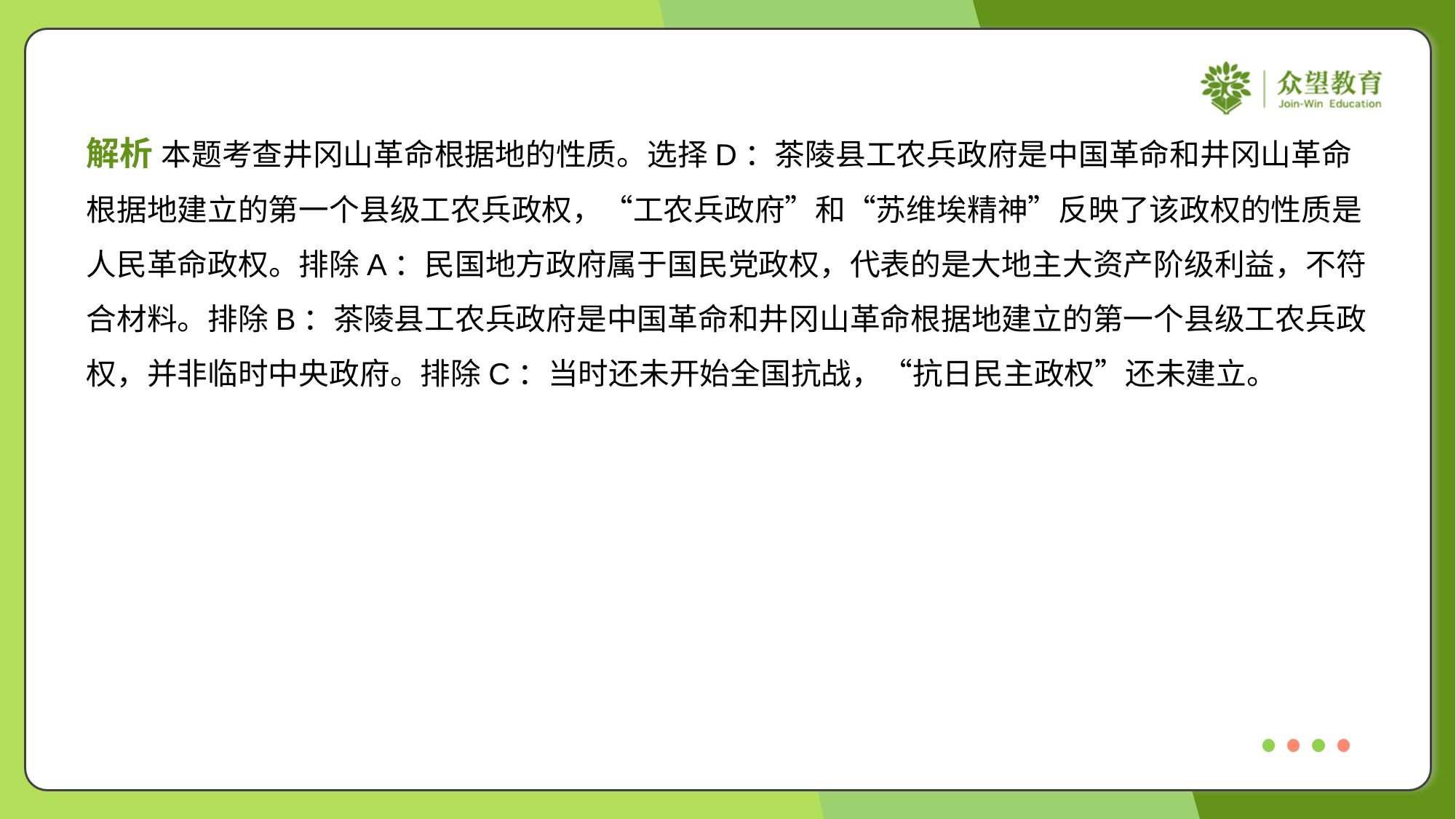

解析 本题考查井冈山革命根据地的性质。选择D：茶陵县工农兵政府是中国革命和井冈山革命
根据地建立的第一个县级工农兵政权，“工农兵政府”和“苏维埃精神”反映了该政权的性质是
人民革命政权。排除A：民国地方政府属于国民党政权，代表的是大地主大资产阶级利益，不符
合材料。排除B：茶陵县工农兵政府是中国革命和井冈山革命根据地建立的第一个县级工农兵政
权，并非临时中央政府。排除C：当时还未开始全国抗战，“抗日民主政权”还未建立。